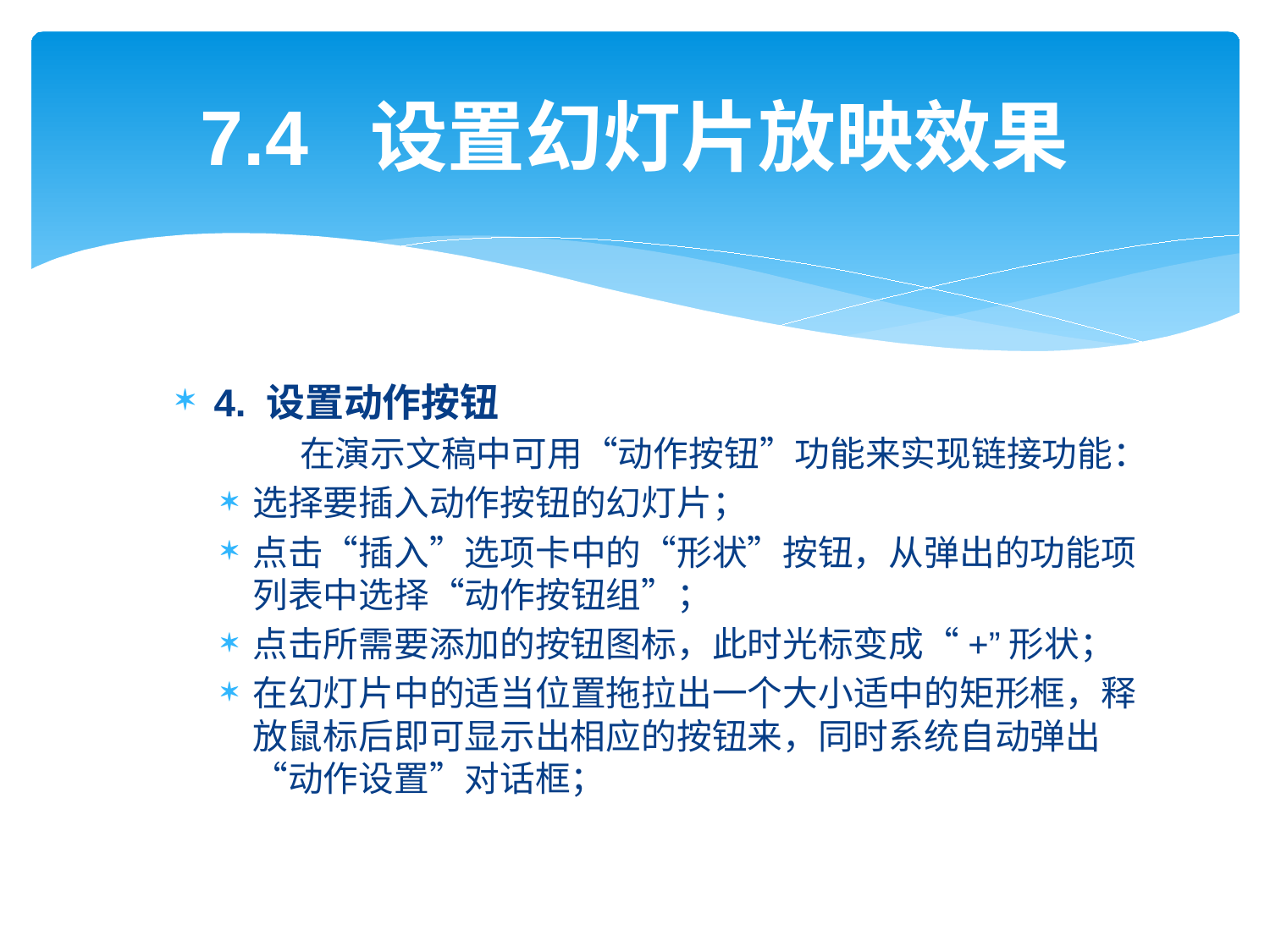

# 7.4  设置幻灯片放映效果
4. 设置动作按钮
         在演示文稿中可用“动作按钮”功能来实现链接功能：
选择要插入动作按钮的幻灯片；
点击“插入”选项卡中的“形状”按钮，从弹出的功能项列表中选择“动作按钮组”；
点击所需要添加的按钮图标，此时光标变成“+”形状；
在幻灯片中的适当位置拖拉出一个大小适中的矩形框，释放鼠标后即可显示出相应的按钮来，同时系统自动弹出“动作设置”对话框；